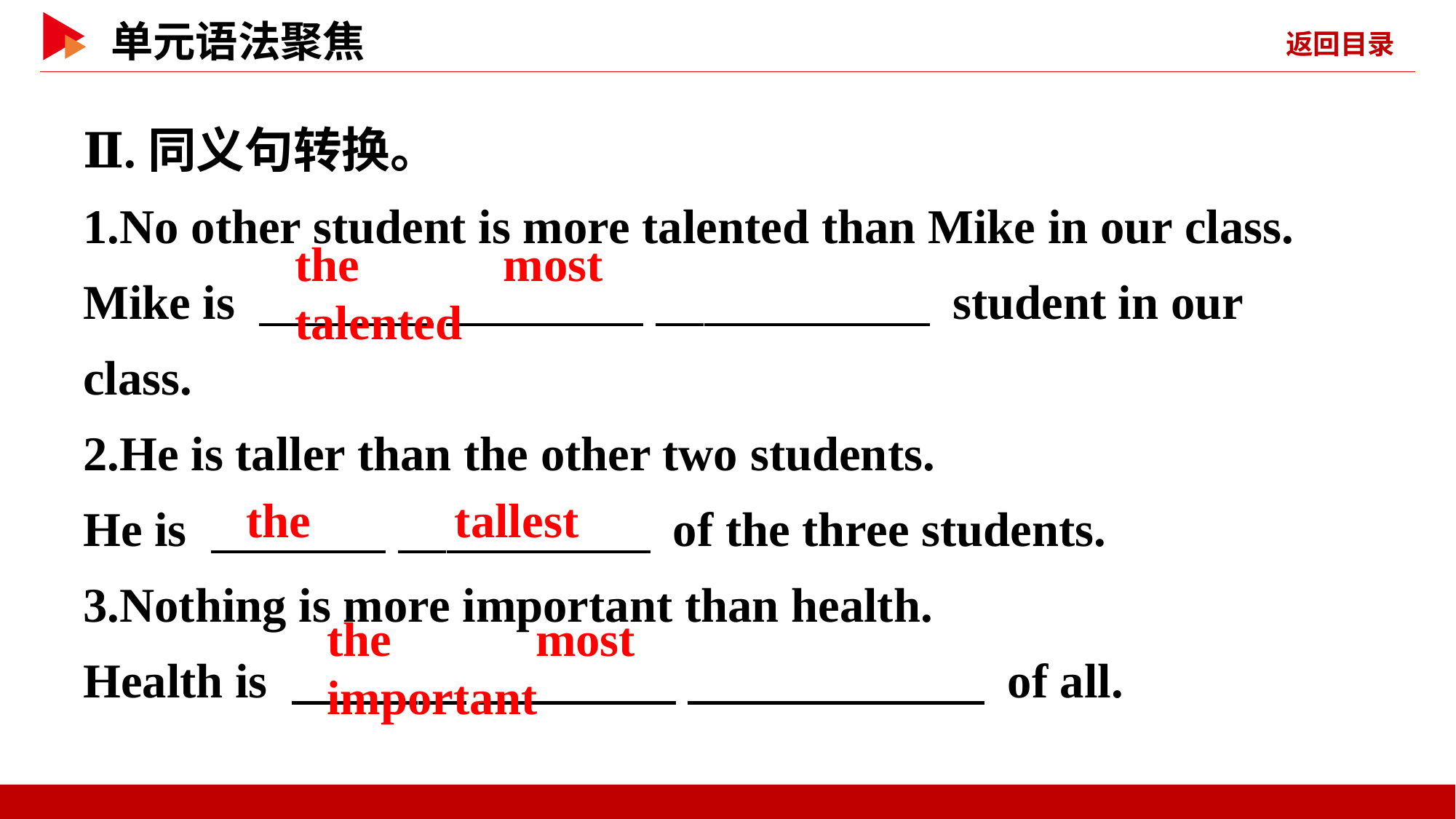

Ⅱ.同义句转换。
1.No other student is more talented than Mike in our class.
Mike is 　       　 　         　 　                　 student in our class.
2.He is taller than the other two students.
He is 　       　 　              　 of the three students.
3.Nothing is more important than health.
Health is 　       　 　         　 　                  　 of all.
the 　 　most 　 　talented
the 　 　tallest
the 　 　most 　 　important